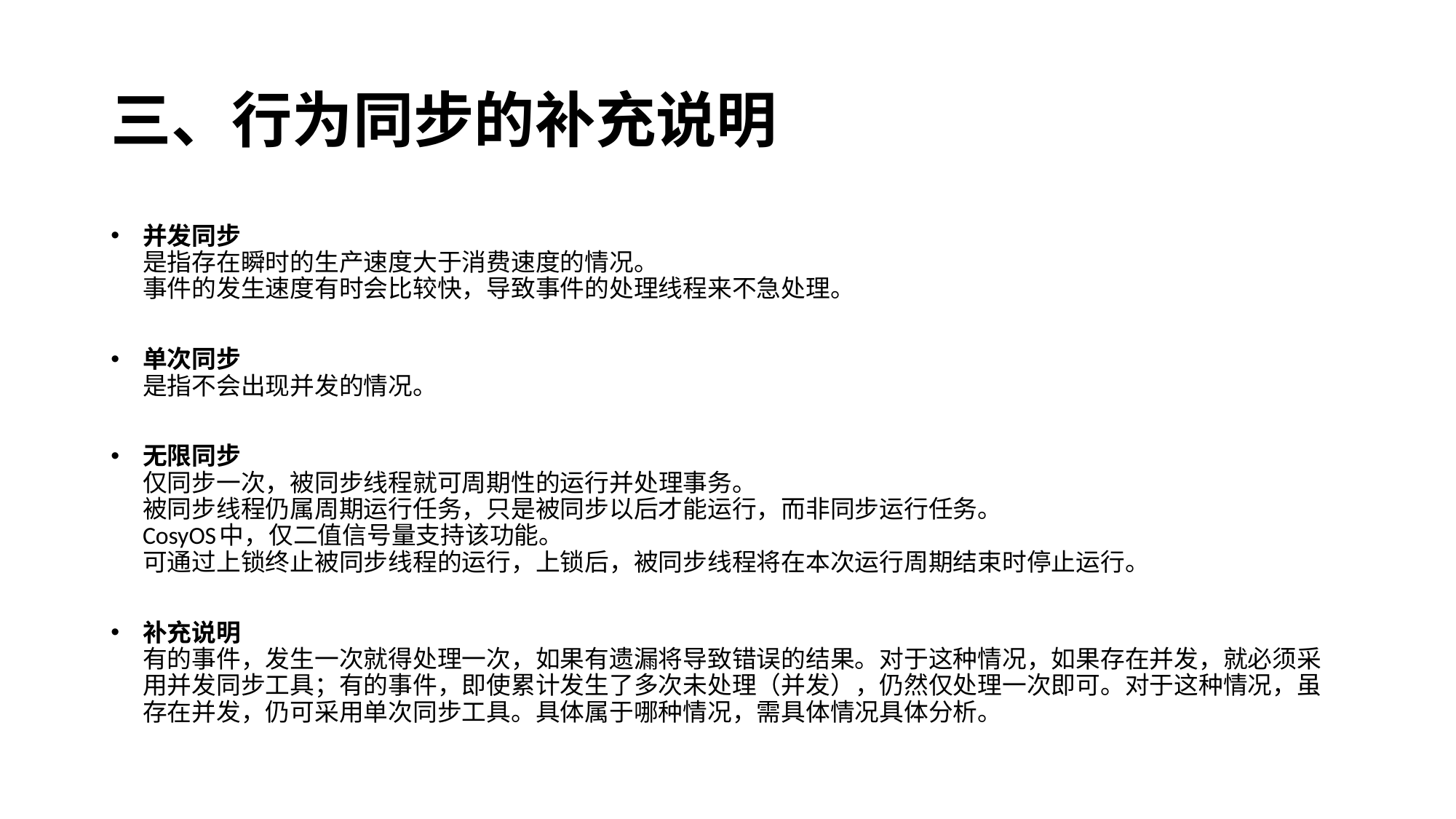

# 三、行为同步的补充说明
并发同步
是指存在瞬时的生产速度大于消费速度的情况。
事件的发生速度有时会比较快，导致事件的处理线程来不急处理。

单次同步
是指不会出现并发的情况。

无限同步
仅同步一次，被同步线程就可周期性的运行并处理事务。
被同步线程仍属周期运行任务，只是被同步以后才能运行，而非同步运行任务。
CosyOS中，仅二值信号量支持该功能。
可通过上锁终止被同步线程的运行，上锁后，被同步线程将在本次运行周期结束时停止运行。

补充说明
有的事件，发生一次就得处理一次，如果有遗漏将导致错误的结果。对于这种情况，如果存在并发，就必须采用并发同步工具；有的事件，即使累计发生了多次未处理（并发），仍然仅处理一次即可。对于这种情况，虽存在并发，仍可采用单次同步工具。具体属于哪种情况，需具体情况具体分析。